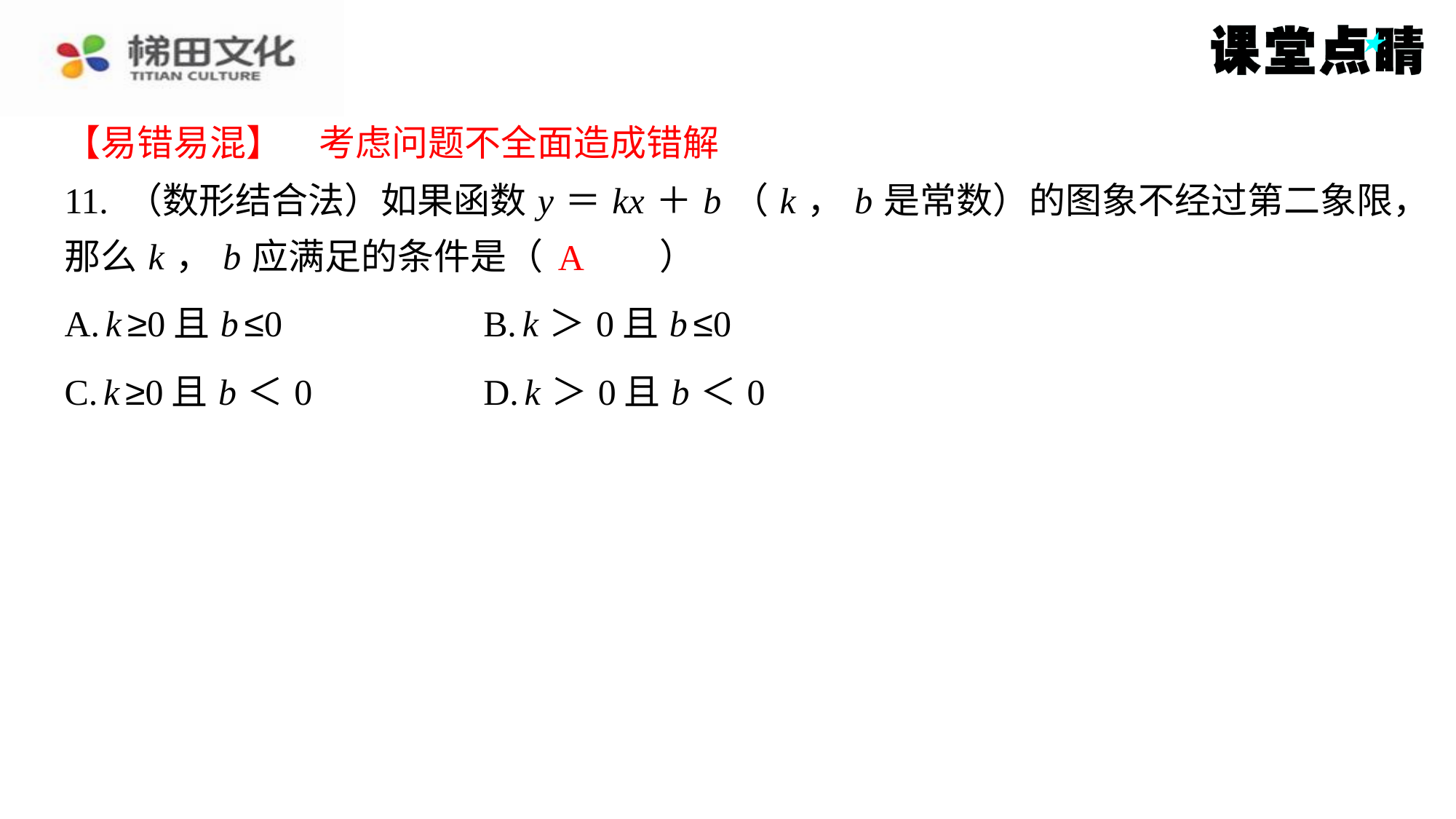

【易错易混】　考虑问题不全面造成错解
【易错易混】　考虑问题不全面造成错解
11. （数形结合法）如果函数 y ＝ kx ＋ b （ k ， b 是常数）的图象不经过第二象限，
那么 k ， b 应满足的条件是（　A　）
A
| A. k ≥0且 b ≤0 | B. k ＞0且 b ≤0 |
| --- | --- |
| C. k ≥0且 b ＜0 | D. k ＞0且 b ＜0 |